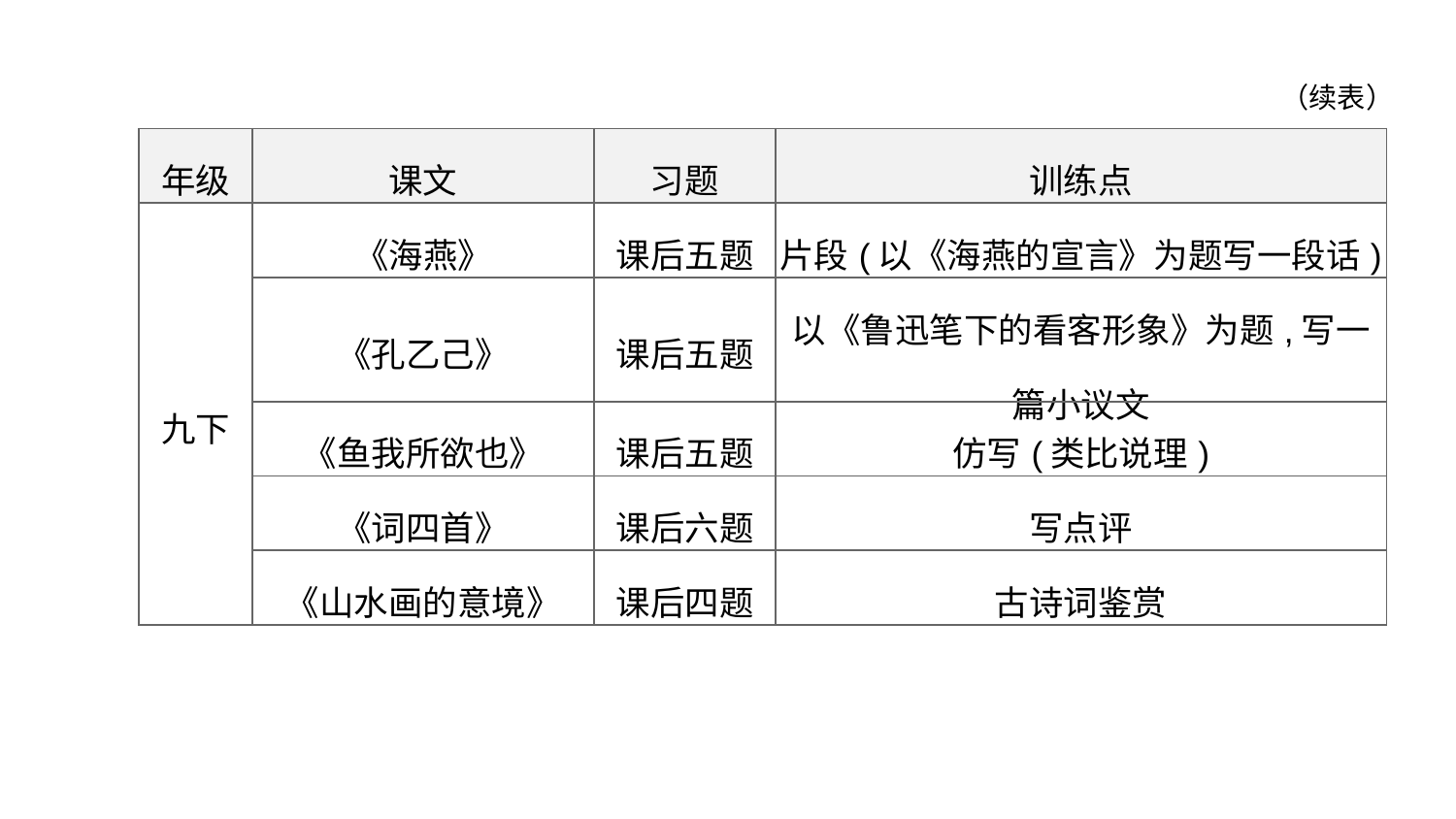

（续表）
| 年级 | 课文 | 习题 | 训练点 |
| --- | --- | --- | --- |
| 九下 | 《海燕》 | 课后五题 | 片段(以《海燕的宣言》为题写一段话) |
|  | 《孔乙己》 | 课后五题 | 以《鲁迅笔下的看客形象》为题,写一篇小议文 |
|  | 《鱼我所欲也》 | 课后五题 | 仿写(类比说理) |
|  | 《词四首》 | 课后六题 | 写点评 |
|  | 《山水画的意境》 | 课后四题 | 古诗词鉴赏 |